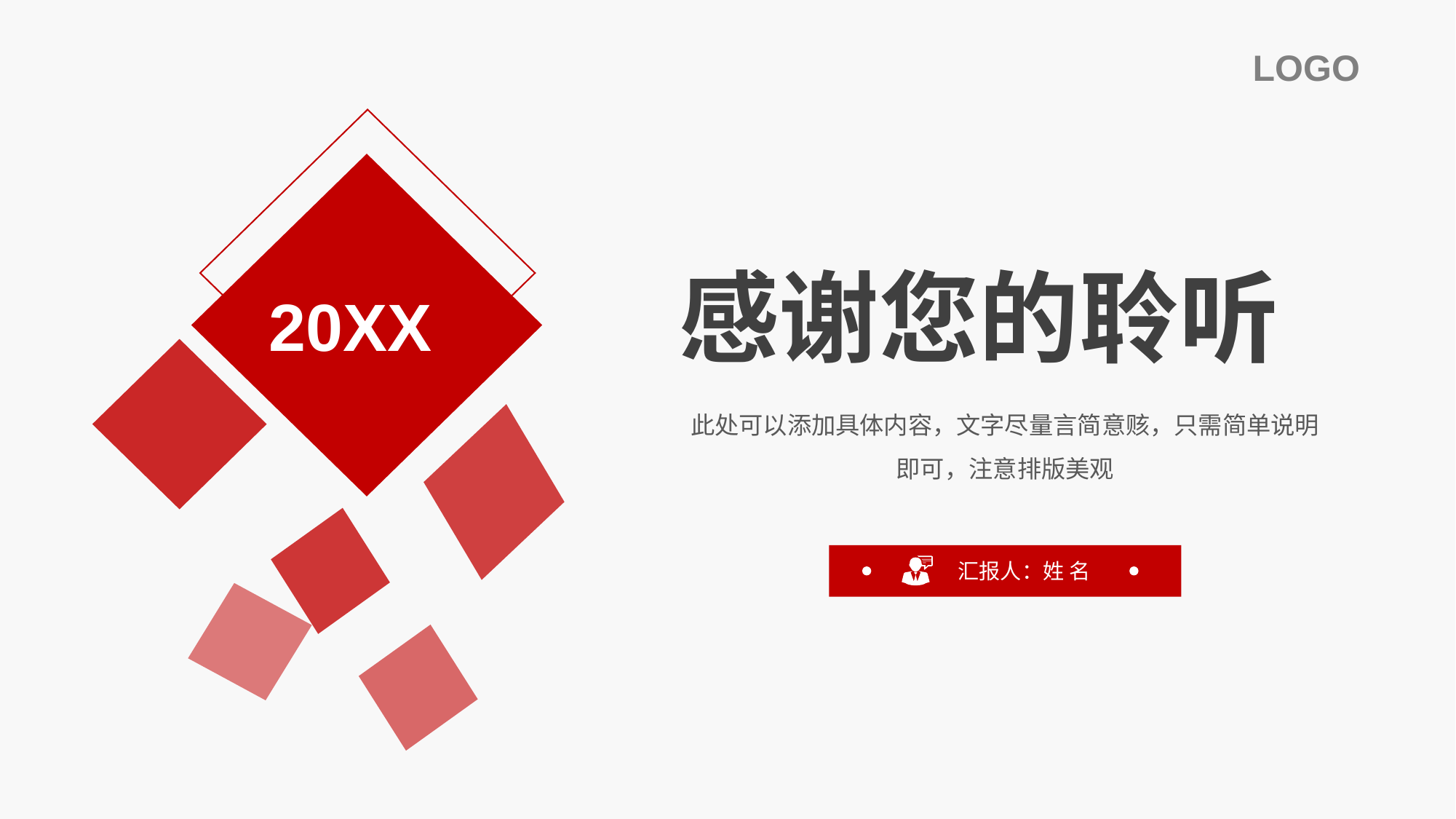

LOGO

感谢您的聆听
20XX

此处可以添加具体内容，文字尽量言简意赅，只需简单说明即可，注意排版美观

汇报人：姓 名